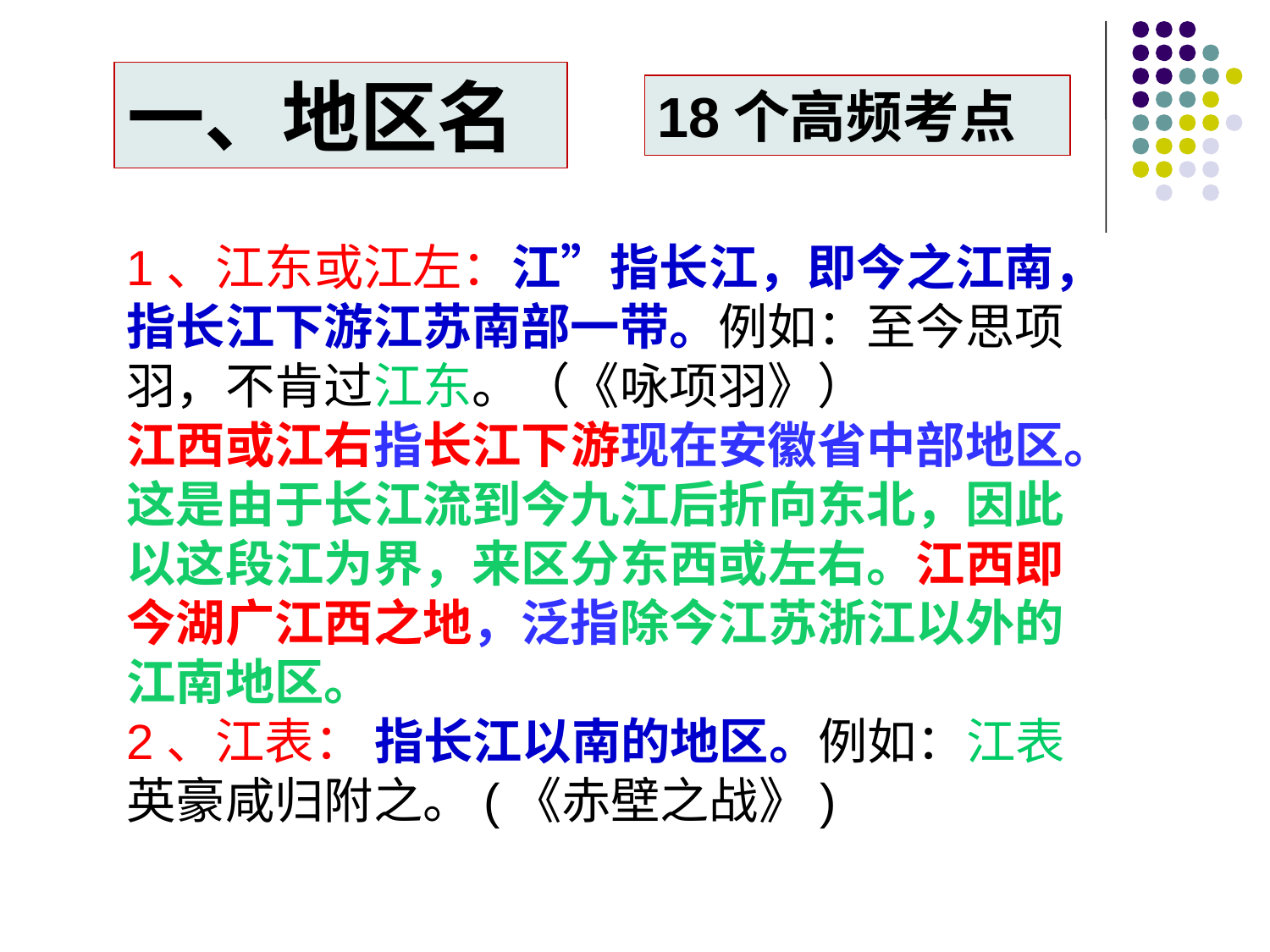

一、地区名
18个高频考点
1、江东或江左：江”指长江，即今之江南，指长江下游江苏南部一带。例如：至今思项羽，不肯过江东。（《咏项羽》）
江西或江右指长江下游现在安徽省中部地区。这是由于长江流到今九江后折向东北，因此以这段江为界，来区分东西或左右。江西即今湖广江西之地，泛指除今江苏浙江以外的江南地区。
2、江表： 指长江以南的地区。例如：江表英豪咸归附之。(《赤壁之战》)